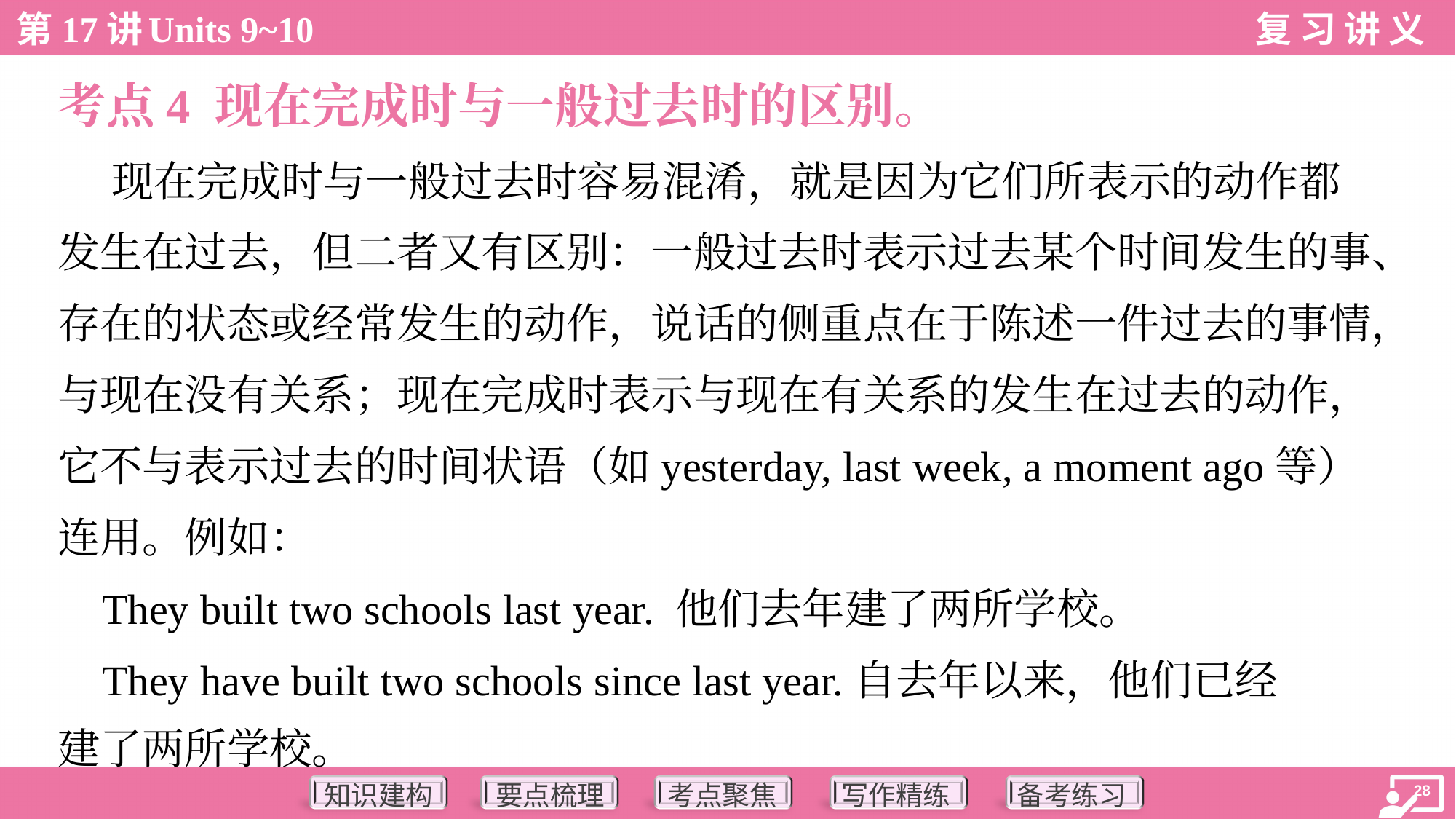

考点4 现在完成时与一般过去时的区别。
    现在完成时与一般过去时容易混淆，就是因为它们所表示的动作都
发生在过去，但二者又有区别：一般过去时表示过去某个时间发生的事、
存在的状态或经常发生的动作，说话的侧重点在于陈述一件过去的事情，
与现在没有关系；现在完成时表示与现在有关系的发生在过去的动作，
它不与表示过去的时间状语（如yesterday, last week, a moment ago等）
连用。例如：
    They built two schools last year. 他们去年建了两所学校。
    They have built two schools since last year.自去年以来，他们已经
建了两所学校。